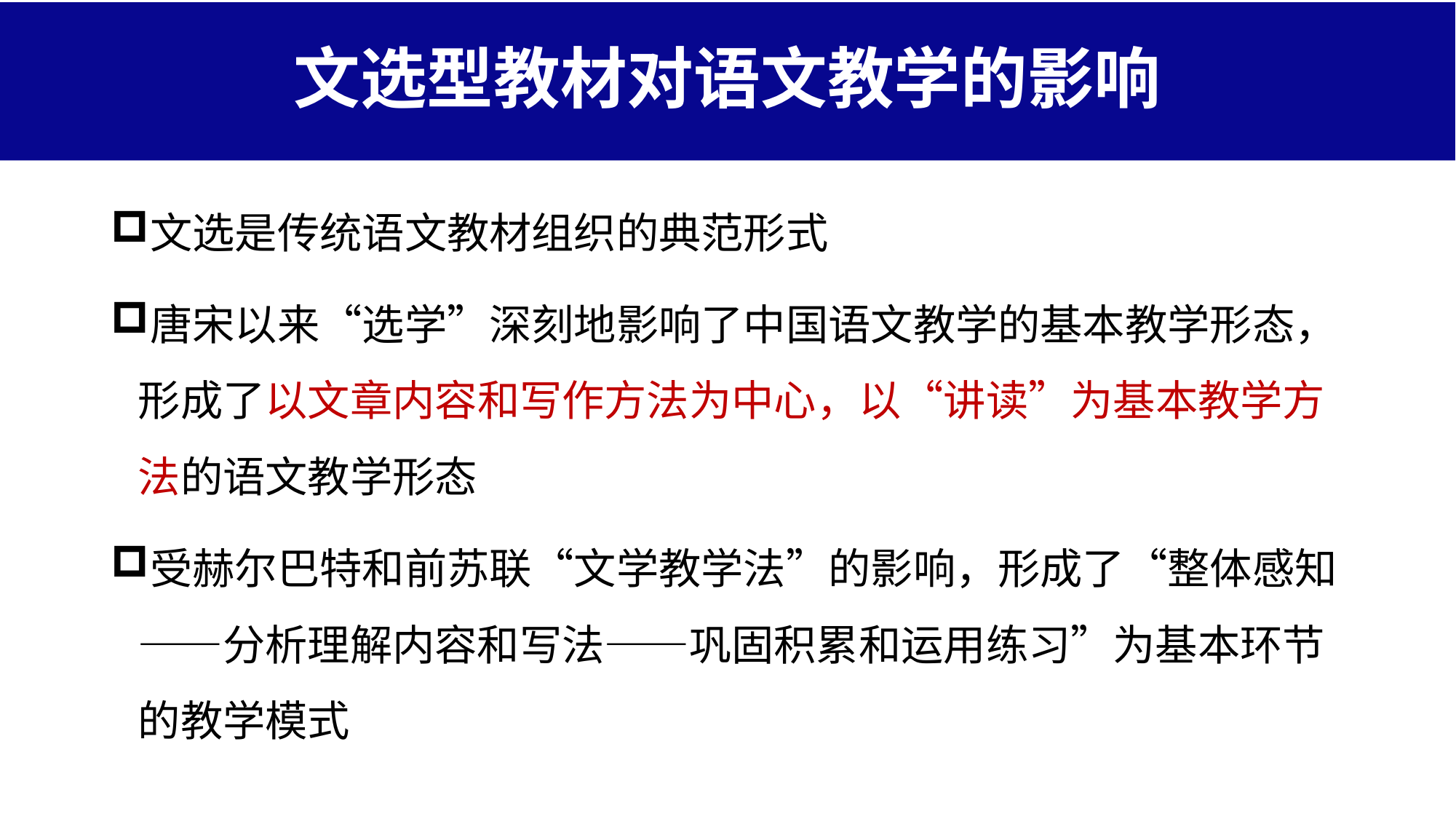

# 文选型教材对语文教学的影响
文选是传统语文教材组织的典范形式
唐宋以来“选学”深刻地影响了中国语文教学的基本教学形态，形成了以文章内容和写作方法为中心，以“讲读”为基本教学方法的语文教学形态
受赫尔巴特和前苏联“文学教学法”的影响，形成了“整体感知——分析理解内容和写法——巩固积累和运用练习”为基本环节的教学模式